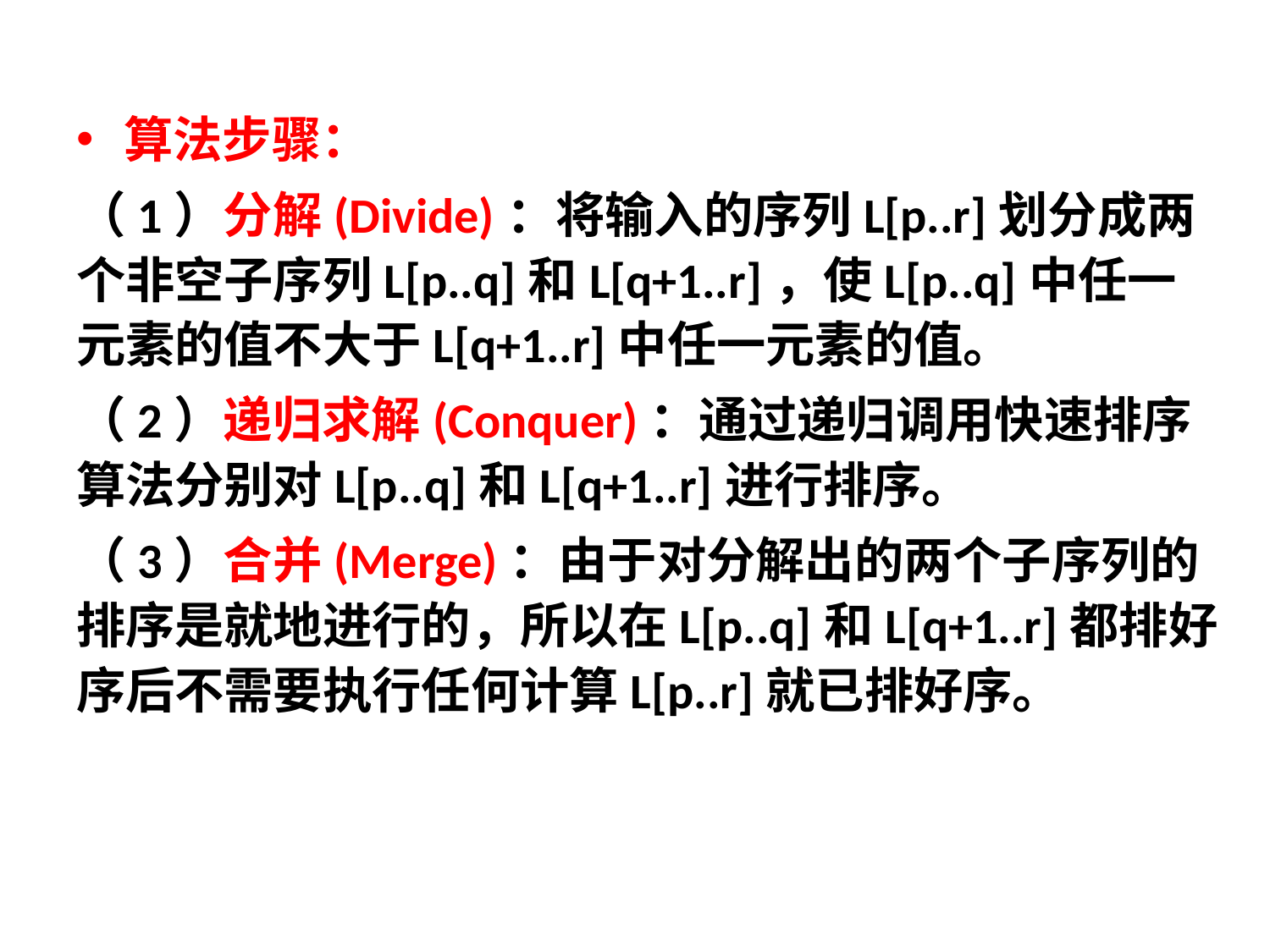

算法步骤：
（1）分解(Divide)：将输入的序列L[p..r]划分成两个非空子序列L[p..q]和L[q+1..r]，使L[p..q]中任一元素的值不大于L[q+1..r]中任一元素的值。
（2）递归求解(Conquer)：通过递归调用快速排序算法分别对L[p..q]和L[q+1..r]进行排序。
（3）合并(Merge)：由于对分解出的两个子序列的排序是就地进行的，所以在L[p..q]和L[q+1..r]都排好序后不需要执行任何计算L[p..r]就已排好序。